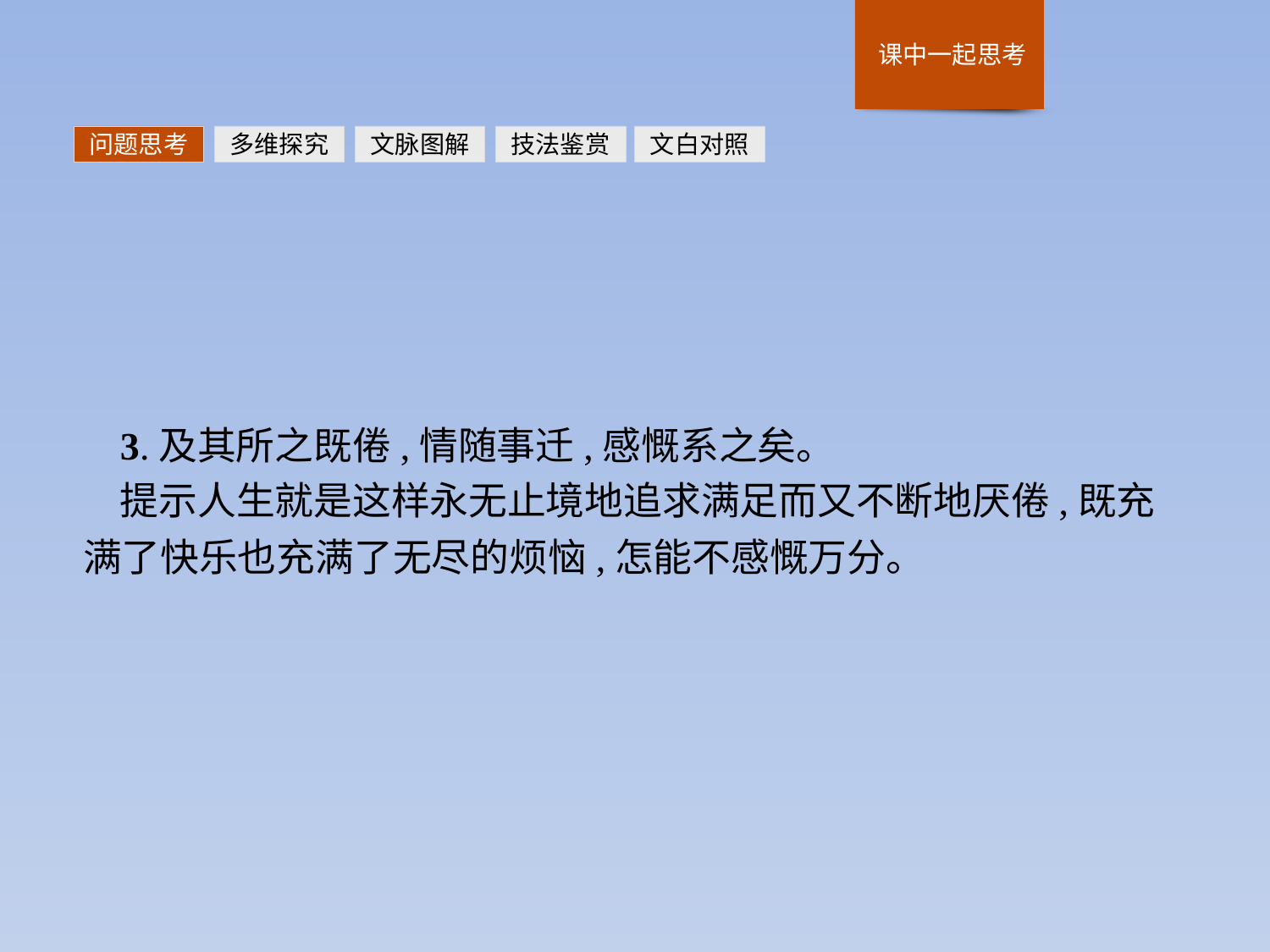

问题思考
多维探究
文脉图解
技法鉴赏
文白对照
3.及其所之既倦,情随事迁,感慨系之矣。
提示人生就是这样永无止境地追求满足而又不断地厌倦,既充满了快乐也充满了无尽的烦恼,怎能不感慨万分。